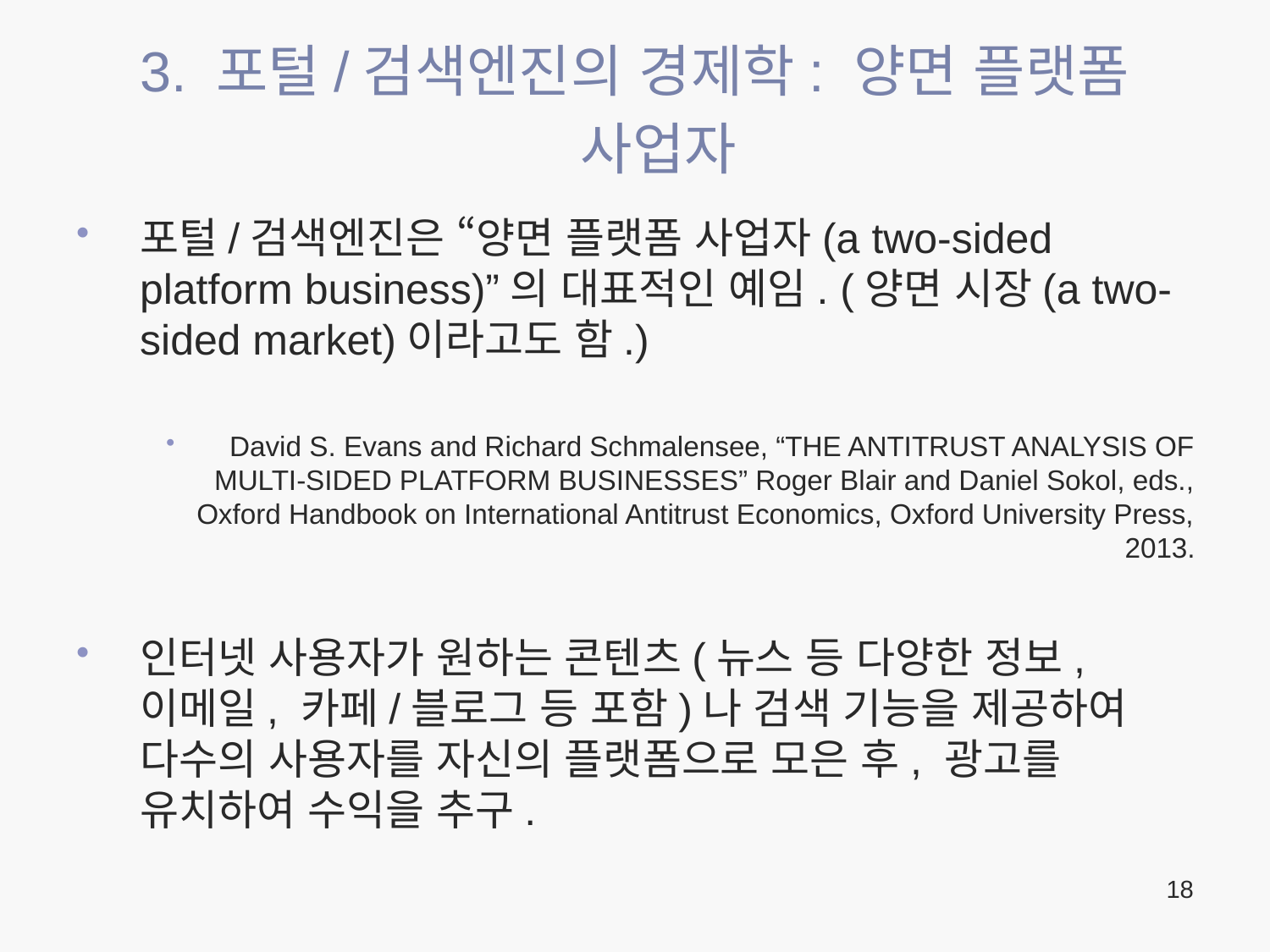

# 3. 포털/검색엔진의 경제학: 양면 플랫폼 사업자
포털/검색엔진은 “양면 플랫폼 사업자(a two-sided platform business)”의 대표적인 예임. (양면 시장(a two-sided market)이라고도 함.)

David S. Evans and Richard Schmalensee, “THE ANTITRUST ANALYSIS OF MULTI-SIDED PLATFORM BUSINESSES” Roger Blair and Daniel Sokol, eds., Oxford Handbook on International Antitrust Economics, Oxford University Press, 2013.

인터넷 사용자가 원하는 콘텐츠(뉴스 등 다양한 정보, 이메일, 카페/블로그 등 포함)나 검색 기능을 제공하여 다수의 사용자를 자신의 플랫폼으로 모은 후, 광고를 유치하여 수익을 추구.
18